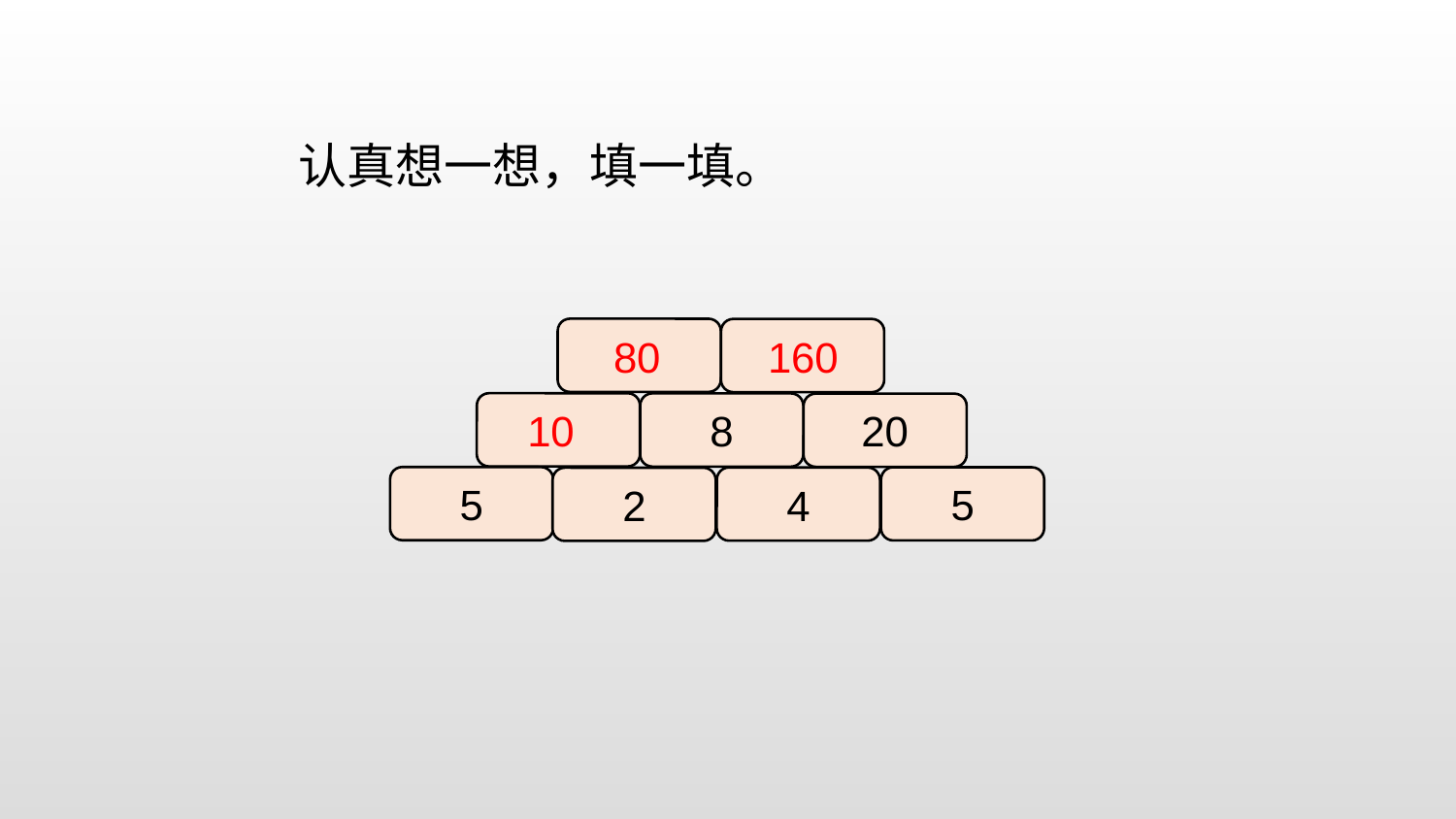

认真想一想，填一填。

160
80

8
20
10
5
5
4
2